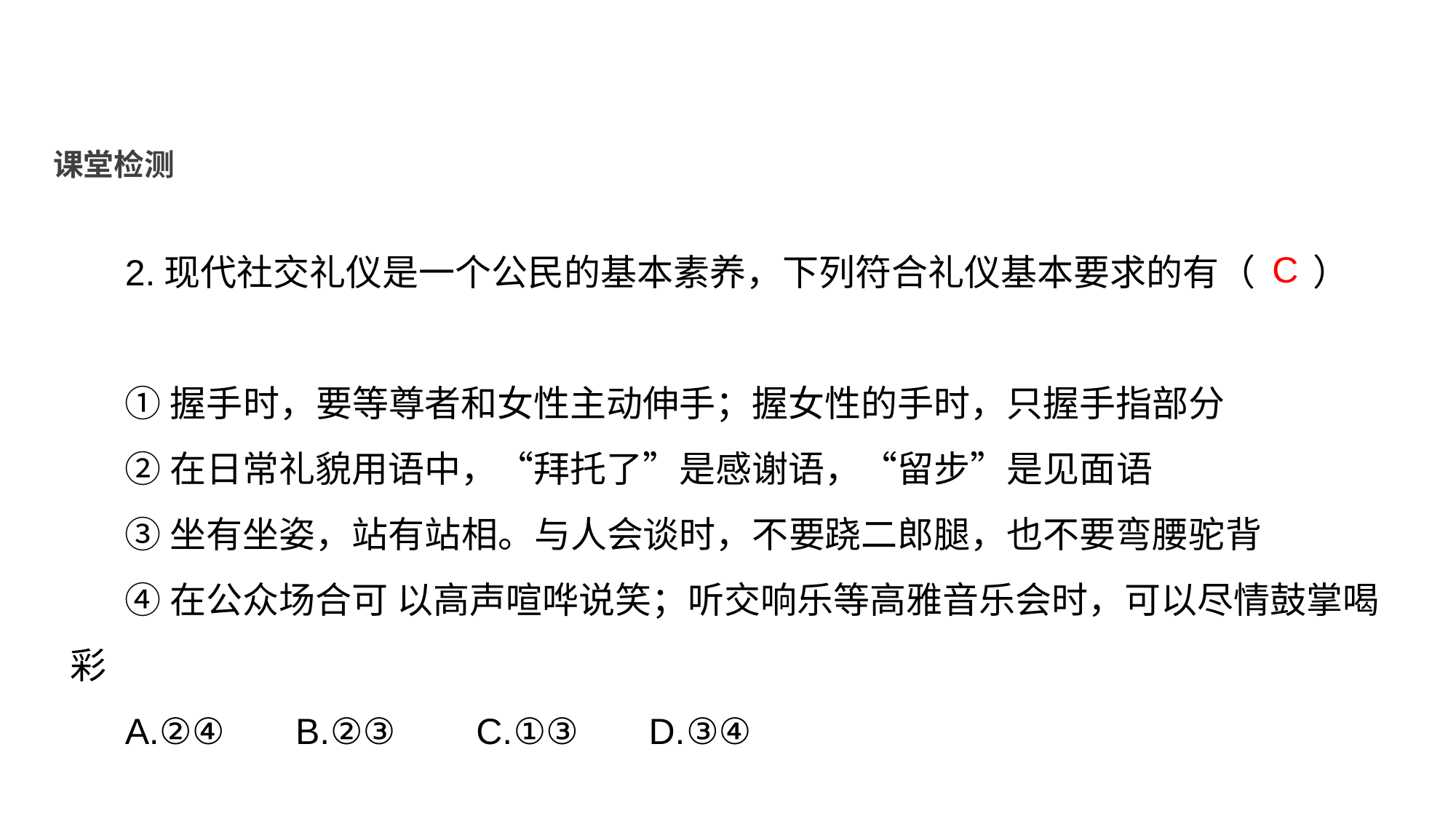

课堂检测
2.现代社交礼仪是一个公民的基本素养，下列符合礼仪基本要求的有（       ）
①握手时，要等尊者和女性主动伸手；握女性的手时，只握手指部分
②在日常礼貌用语中，“拜托了”是感谢语，“留步”是见面语
③坐有坐姿，站有站相。与人会谈时，不要跷二郎腿，也不要弯腰驼背
④在公众场合可 以高声喧哗说笑；听交响乐等高雅音乐会时，可以尽情鼓掌喝彩
A.②④       B.②③        C.①③       D.③④
C